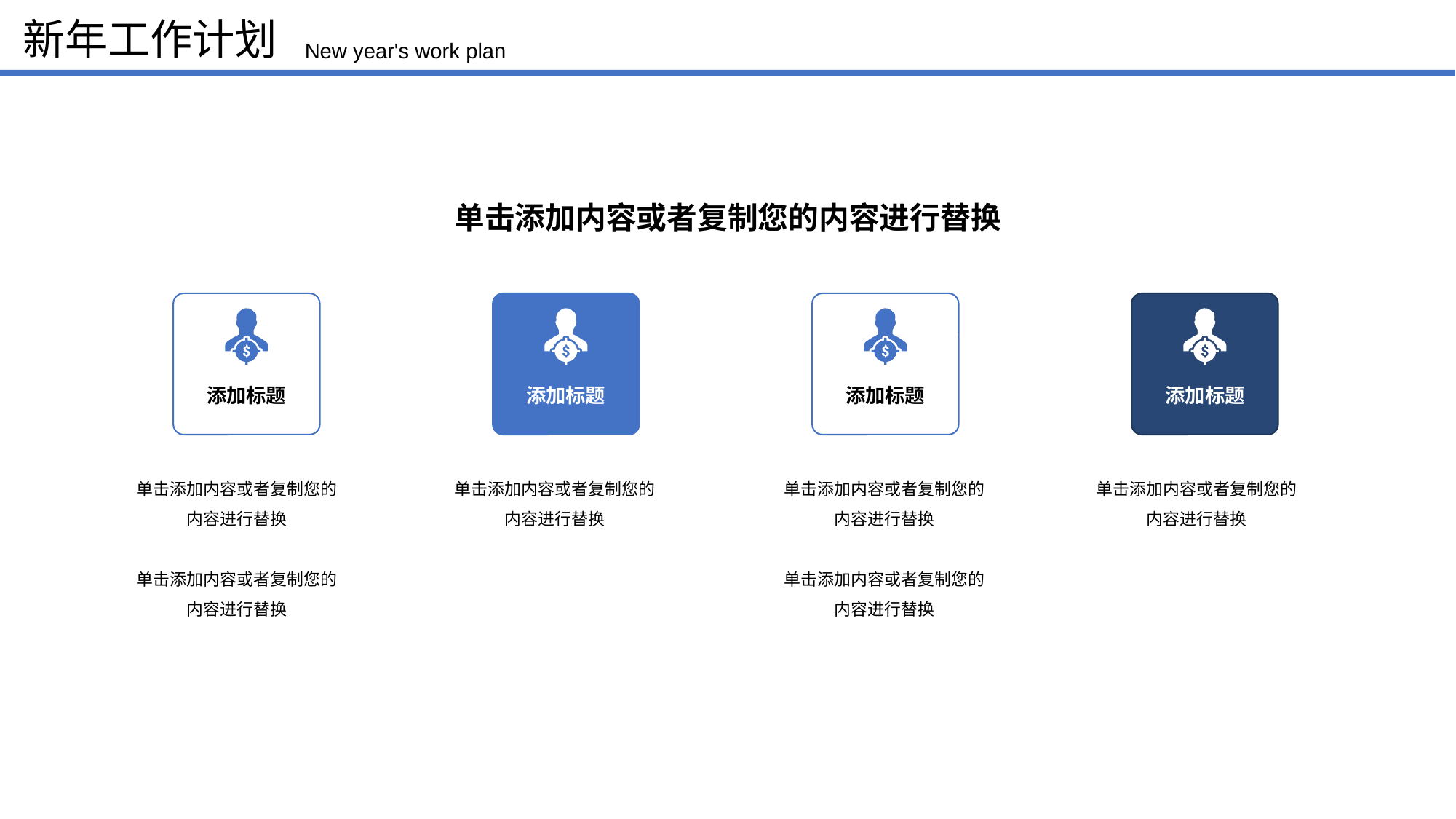

新年工作计划
New year's work plan
单击添加内容或者复制您的内容进行替换

添加标题

添加标题

添加标题

添加标题
单击添加内容或者复制您的
内容进行替换

单击添加内容或者复制您的
内容进行替换

单击添加内容或者复制您的
内容进行替换

单击添加内容或者复制您的
内容进行替换
单击添加内容或者复制您的
内容进行替换

单击添加内容或者复制您的
内容进行替换